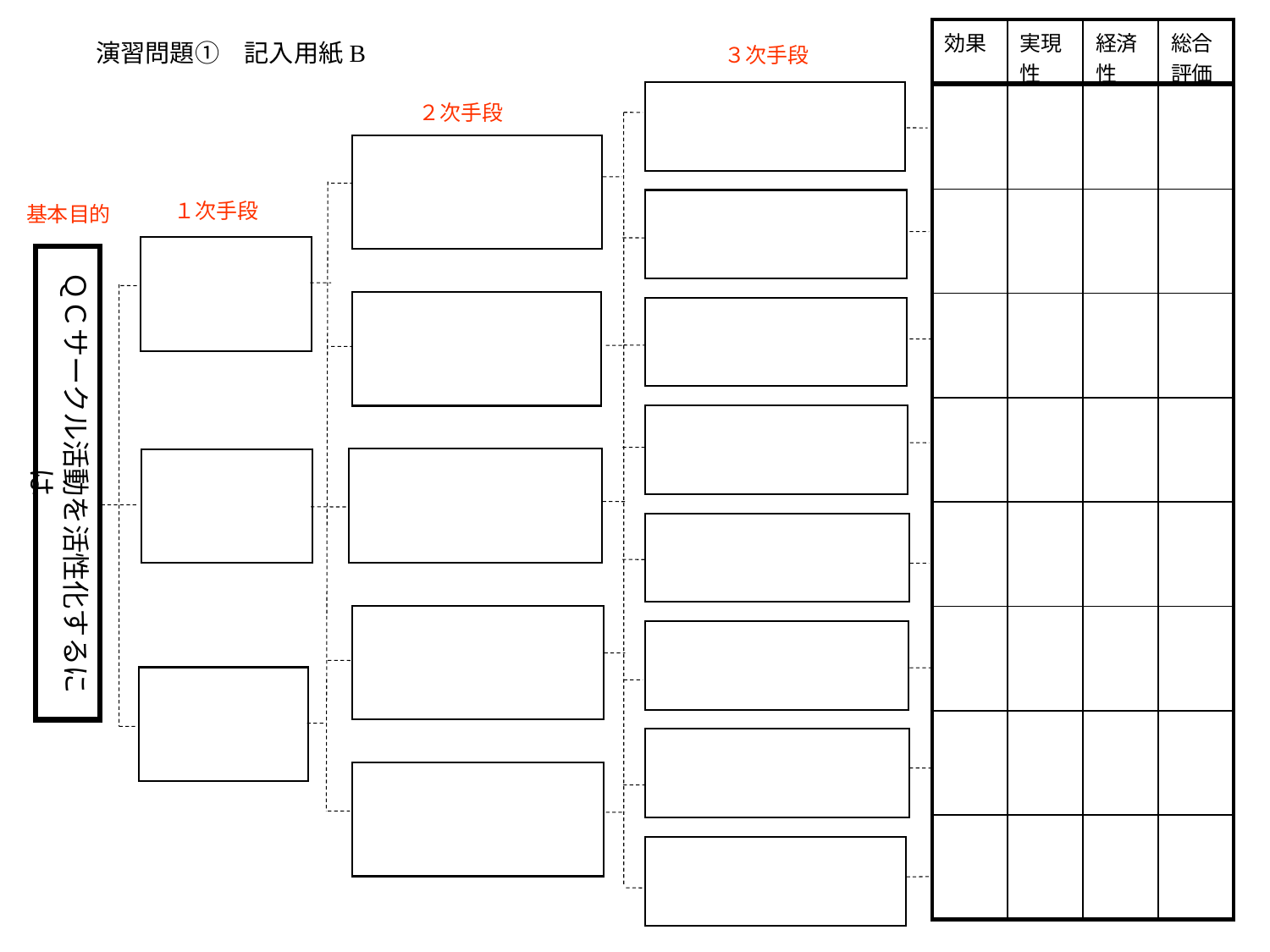

| 効果 | 実現性 | 経済性 | 総合評価 |
| --- | --- | --- | --- |
演習問題①　記入用紙B
３次手段

|  |  |  |  |
| --- | --- | --- | --- |
|  |  |  |  |
|  |  |  |  |
|  |  |  |  |
|  |  |  |  |
|  |  |  |  |
|  |  |  |  |
|  |  |  |  |
２次手段

１次手段
基本目的

ＱＣサークル活動を活性化するには